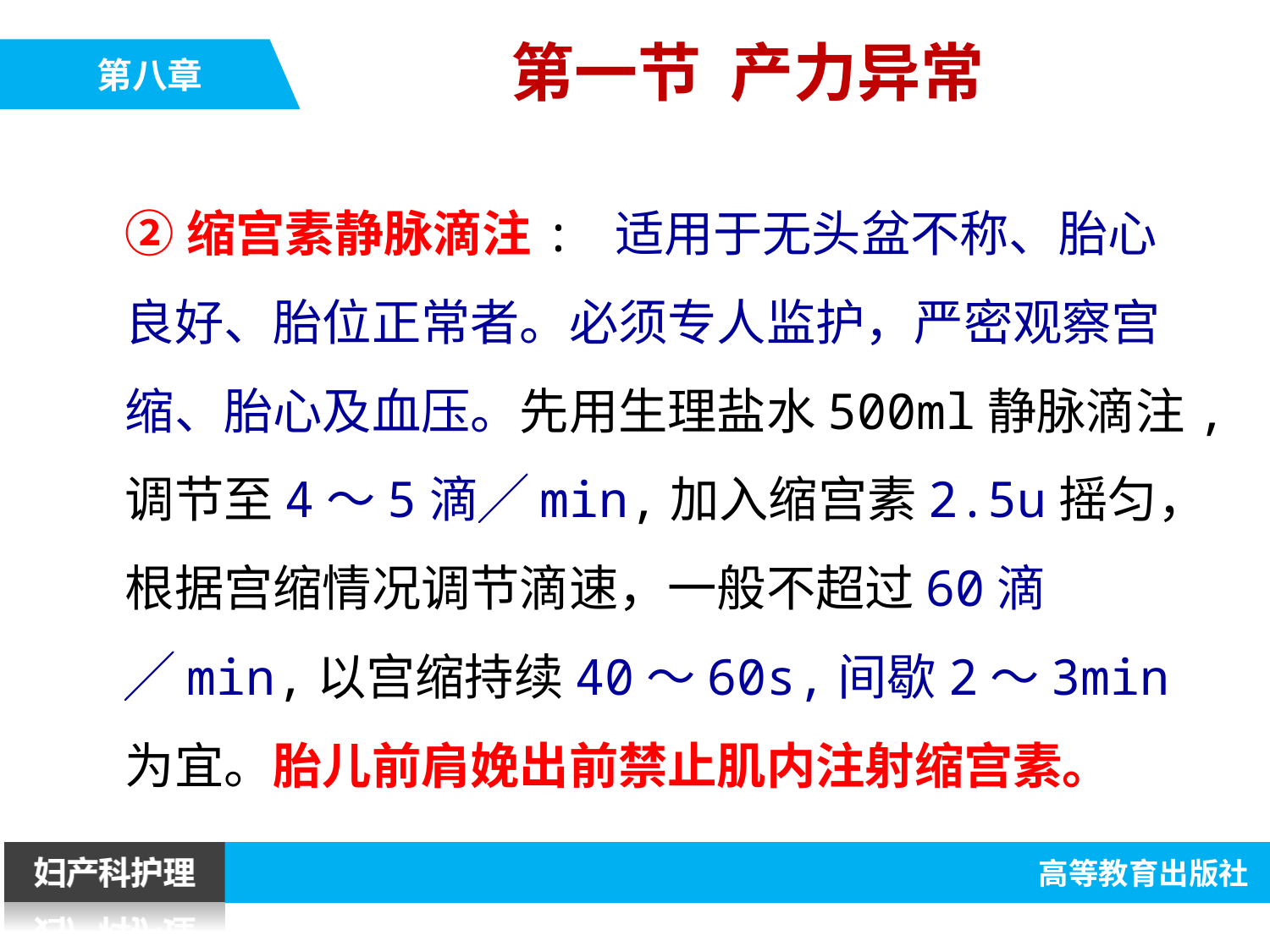

第一节  产力异常

②缩宫素静脉滴注: 适用于无头盆不称、胎心良好、胎位正常者。必须专人监护，严密观察宫缩、胎心及血压。先用生理盐水500ml静脉滴注,调节至4～5滴╱min,加入缩宫素2.5u摇匀，根据宫缩情况调节滴速，一般不超过60滴╱min,以宫缩持续40～60s,间歇2～3min为宜。胎儿前肩娩出前禁止肌内注射缩宫素。